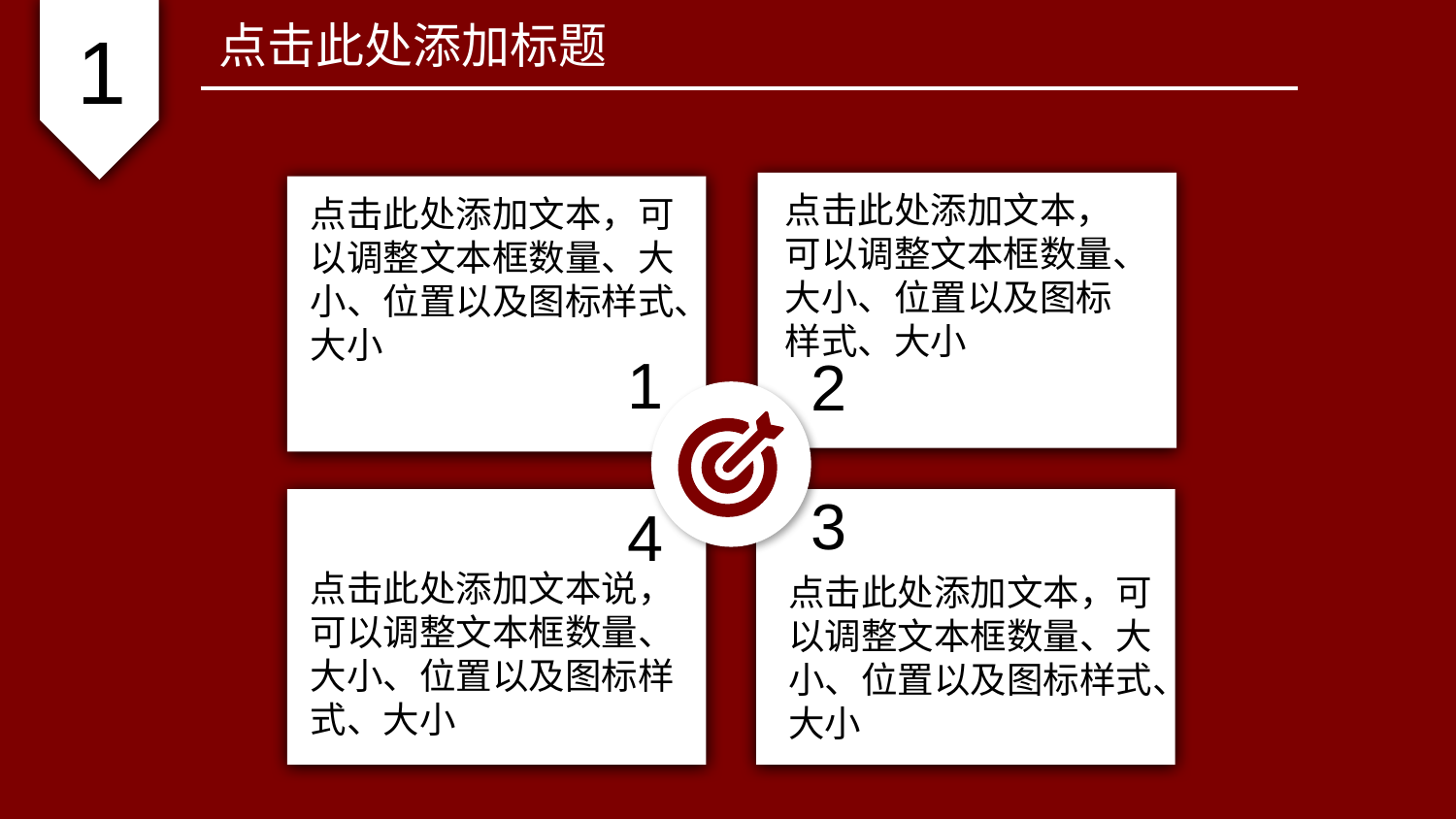

1

点击此处添加标题

2
点击此处添加文本，可以调整文本框数量、大小、位置以及图标样式、大小

1
点击此处添加文本，可以调整文本框数量、大小、位置以及图标样式、大小

3

点击此处添加文本，可以调整文本框数量、大小、位置以及图标样式、大小

4
点击此处添加文本说，可以调整文本框数量、大小、位置以及图标样式、大小